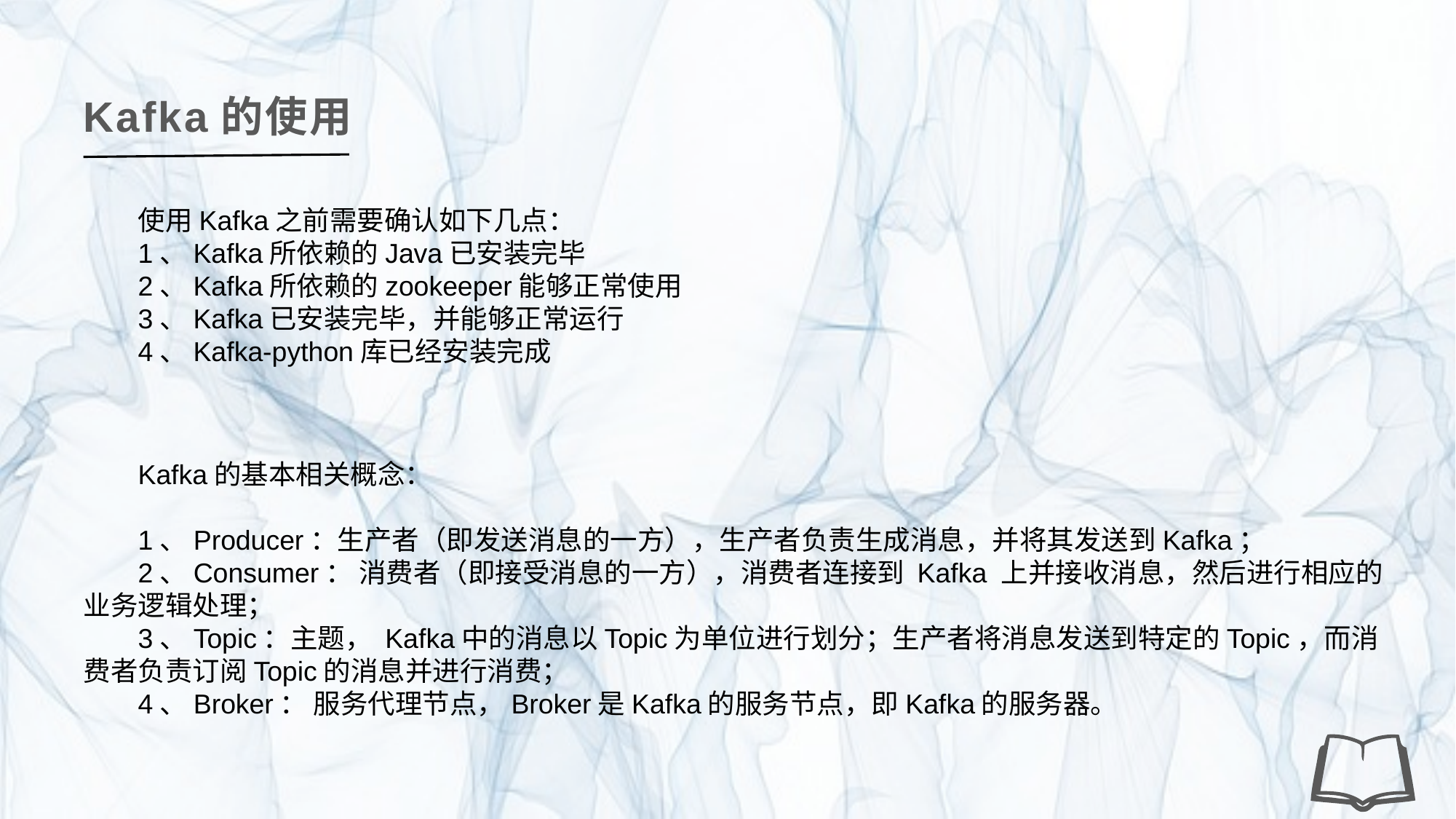

Kafka的使用
使用Kafka之前需要确认如下几点：
1、Kafka所依赖的Java已安装完毕
2、Kafka所依赖的zookeeper能够正常使用
3、Kafka已安装完毕，并能够正常运行
4、Kafka-python库已经安装完成
Kafka的基本相关概念：

1、Producer：生产者（即发送消息的一方），生产者负责生成消息，并将其发送到Kafka；
2、Consumer： 消费者（即接受消息的一方），消费者连接到 Kafka 上并接收消息，然后进行相应的业务逻辑处理；
3、Topic：主题， Kafka中的消息以Topic为单位进行划分；生产者将消息发送到特定的Topic，而消费者负责订阅Topic的消息并进行消费；
4、Broker： 服务代理节点，Broker是Kafka的服务节点，即Kafka的服务器。

14